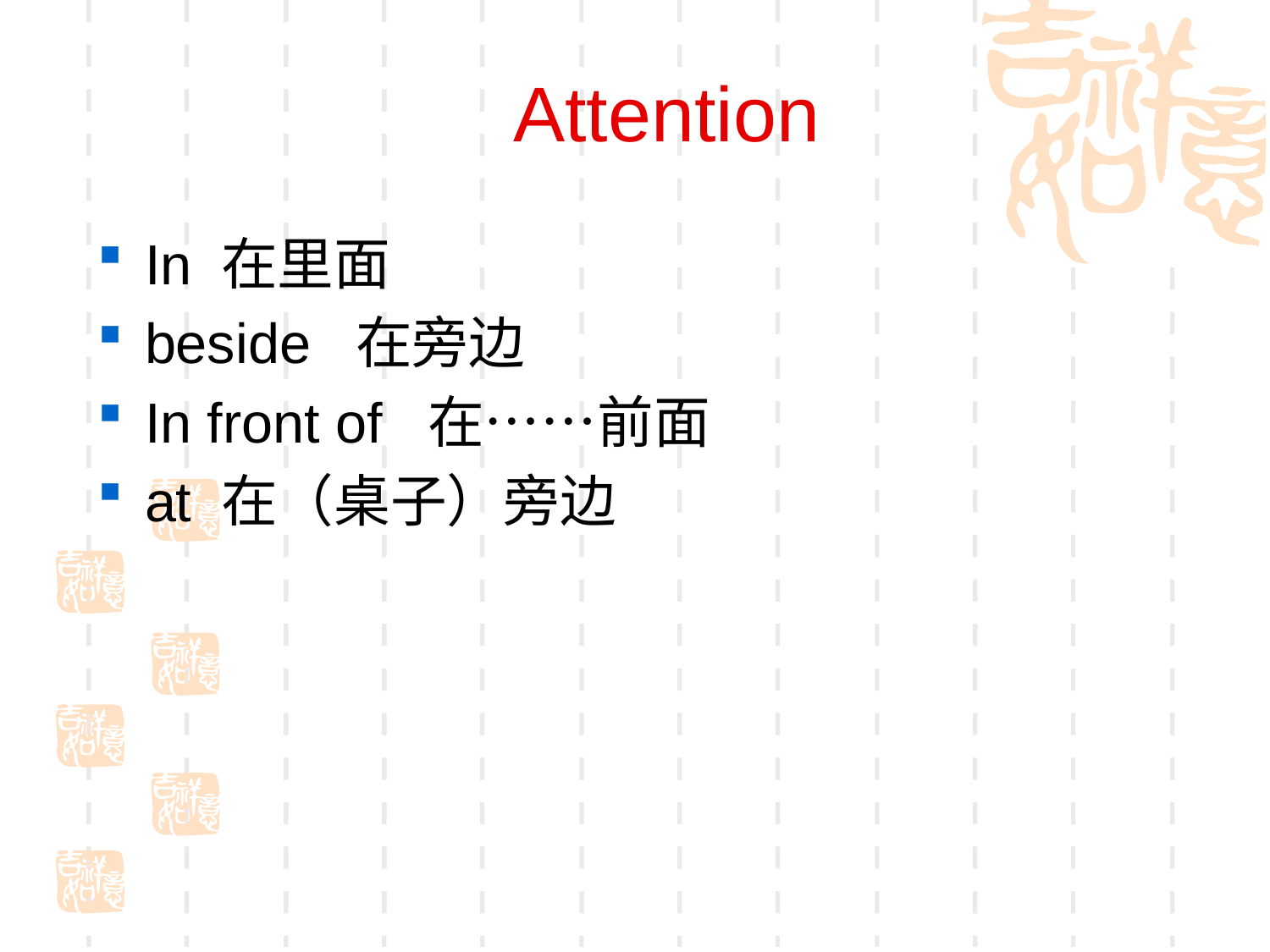

# Attention
In 在里面
beside  在旁边
In front of  在……前面
at 在（桌子）旁边